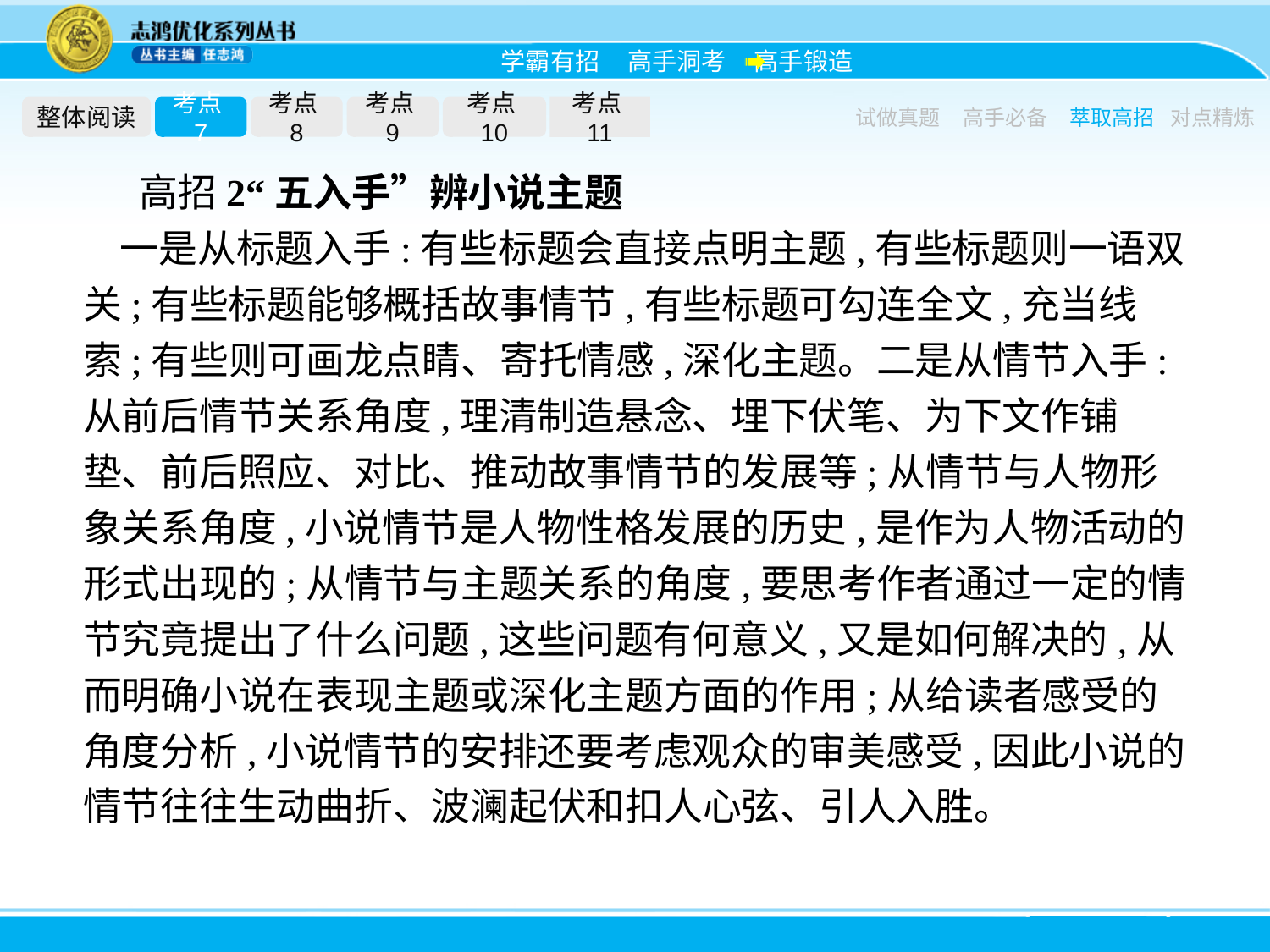

整体阅读
考点7
考点8
考点9
考点10
考点11
试做真题
高手必备
萃取高招
对点精炼
高招2“五入手”辨小说主题
一是从标题入手:有些标题会直接点明主题,有些标题则一语双关;有些标题能够概括故事情节,有些标题可勾连全文,充当线索;有些则可画龙点睛、寄托情感,深化主题。二是从情节入手:从前后情节关系角度,理清制造悬念、埋下伏笔、为下文作铺垫、前后照应、对比、推动故事情节的发展等;从情节与人物形象关系角度,小说情节是人物性格发展的历史,是作为人物活动的形式出现的;从情节与主题关系的角度,要思考作者通过一定的情节究竟提出了什么问题,这些问题有何意义,又是如何解决的,从而明确小说在表现主题或深化主题方面的作用;从给读者感受的角度分析,小说情节的安排还要考虑观众的审美感受,因此小说的情节往往生动曲折、波澜起伏和扣人心弦、引人入胜。